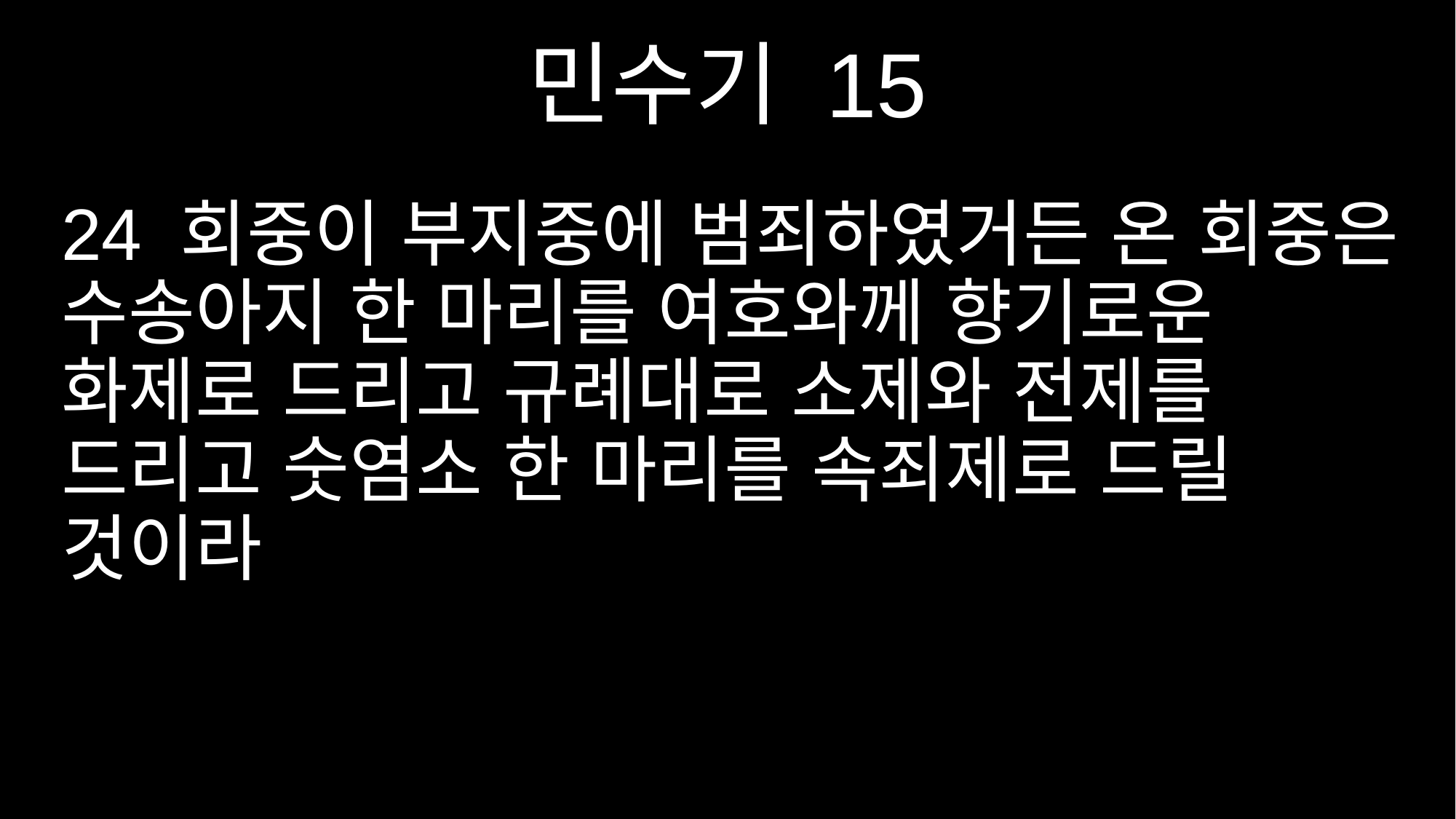

민수기 15
24 회중이 부지중에 범죄하였거든 온 회중은 수송아지 한 마리를 여호와께 향기로운 화제로 드리고 규례대로 소제와 전제를 드리고 숫염소 한 마리를 속죄제로 드릴 것이라